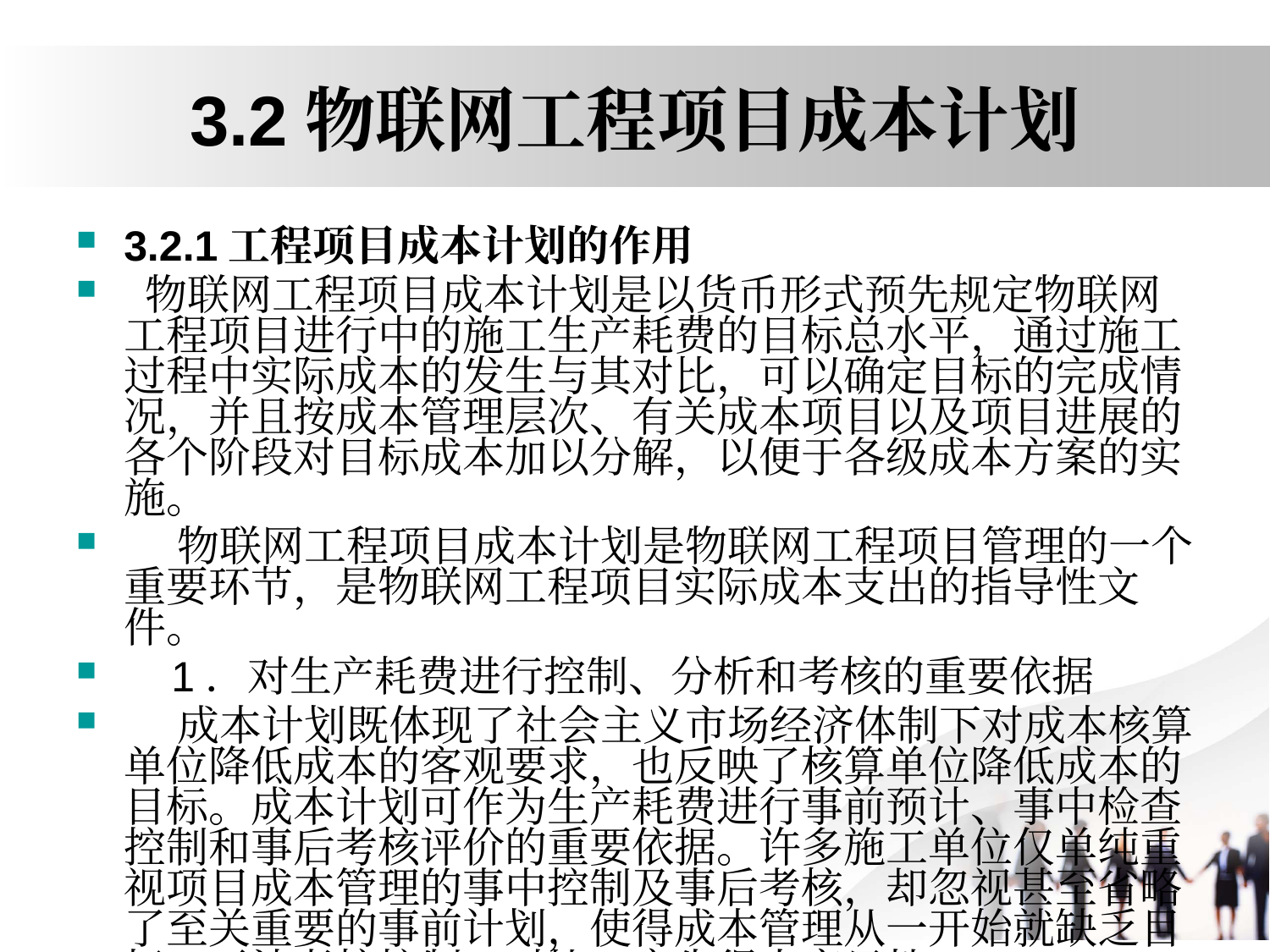

# 3.2物联网工程项目成本计划
3.2.1工程项目成本计划的作用
 物联网工程项目成本计划是以货币形式预先规定物联网工程项目进行中的施工生产耗费的目标总水平，通过施工过程中实际成本的发生与其对比，可以确定目标的完成情况，并且按成本管理层次、有关成本项目以及项目进展的各个阶段对目标成本加以分解，以便于各级成本方案的实施。
    物联网工程项目成本计划是物联网工程项目管理的一个重要环节，是物联网工程项目实际成本支出的指导性文件。
    1．对生产耗费进行控制、分析和考核的重要依据
    成本计划既体现了社会主义市场经济体制下对成本核算单位降低成本的客观要求，也反映了核算单位降低成本的目标。成本计划可作为生产耗费进行事前预计、事中检查控制和事后考核评价的重要依据。许多施工单位仅单纯重视项目成本管理的事中控制及事后考核，却忽视甚至省略了至关重要的事前计划，使得成本管理从一开始就缺乏目标，无法考核控制、对比，产生很大盲目性。